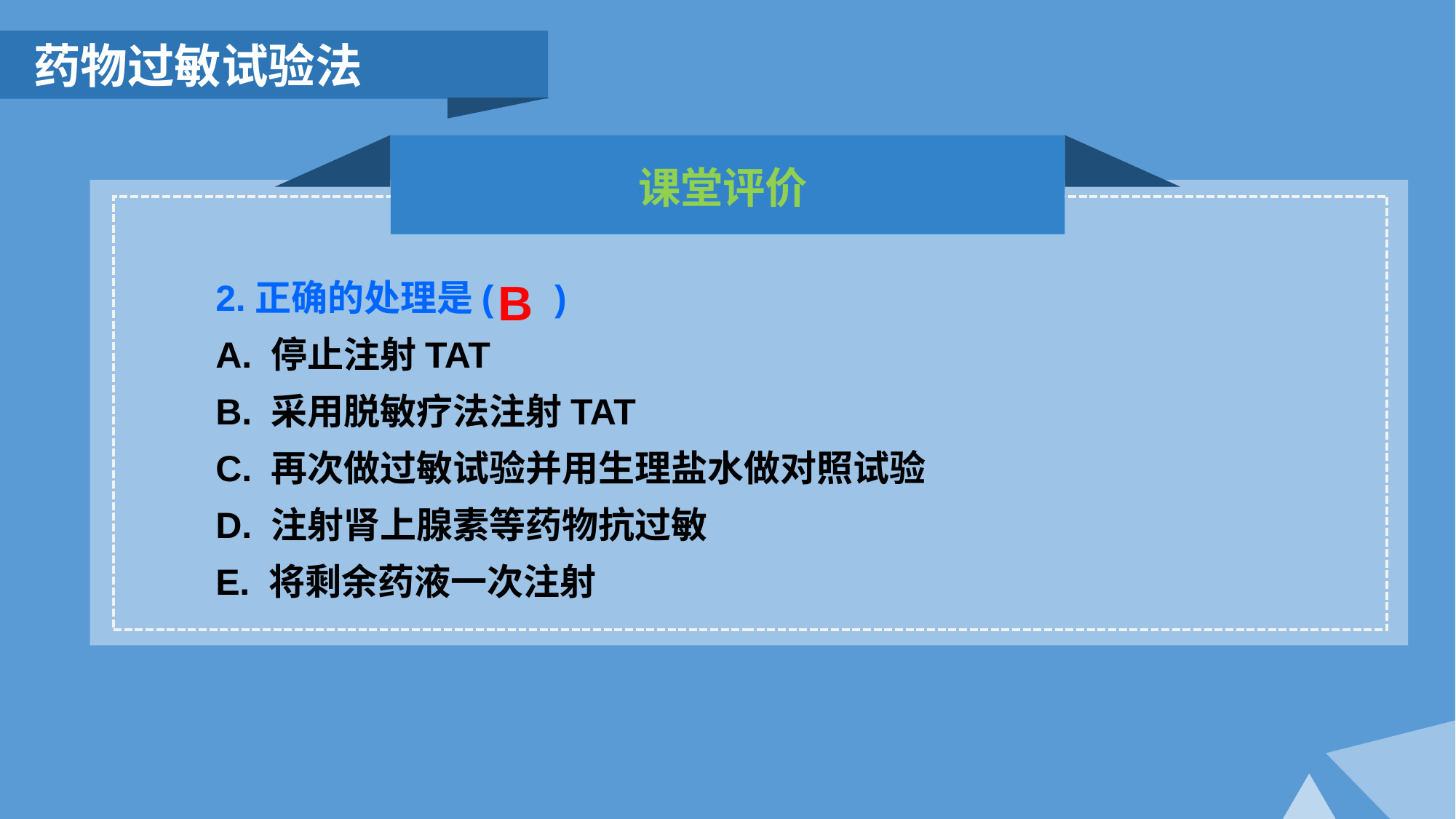

药物过敏试验法

课堂评价

B
2.正确的处理是(      )
A. 停止注射TAT
B. 采用脱敏疗法注射TAT
C. 再次做过敏试验并用生理盐水做对照试验
D. 注射肾上腺素等药物抗过敏
E. 将剩余药液一次注射